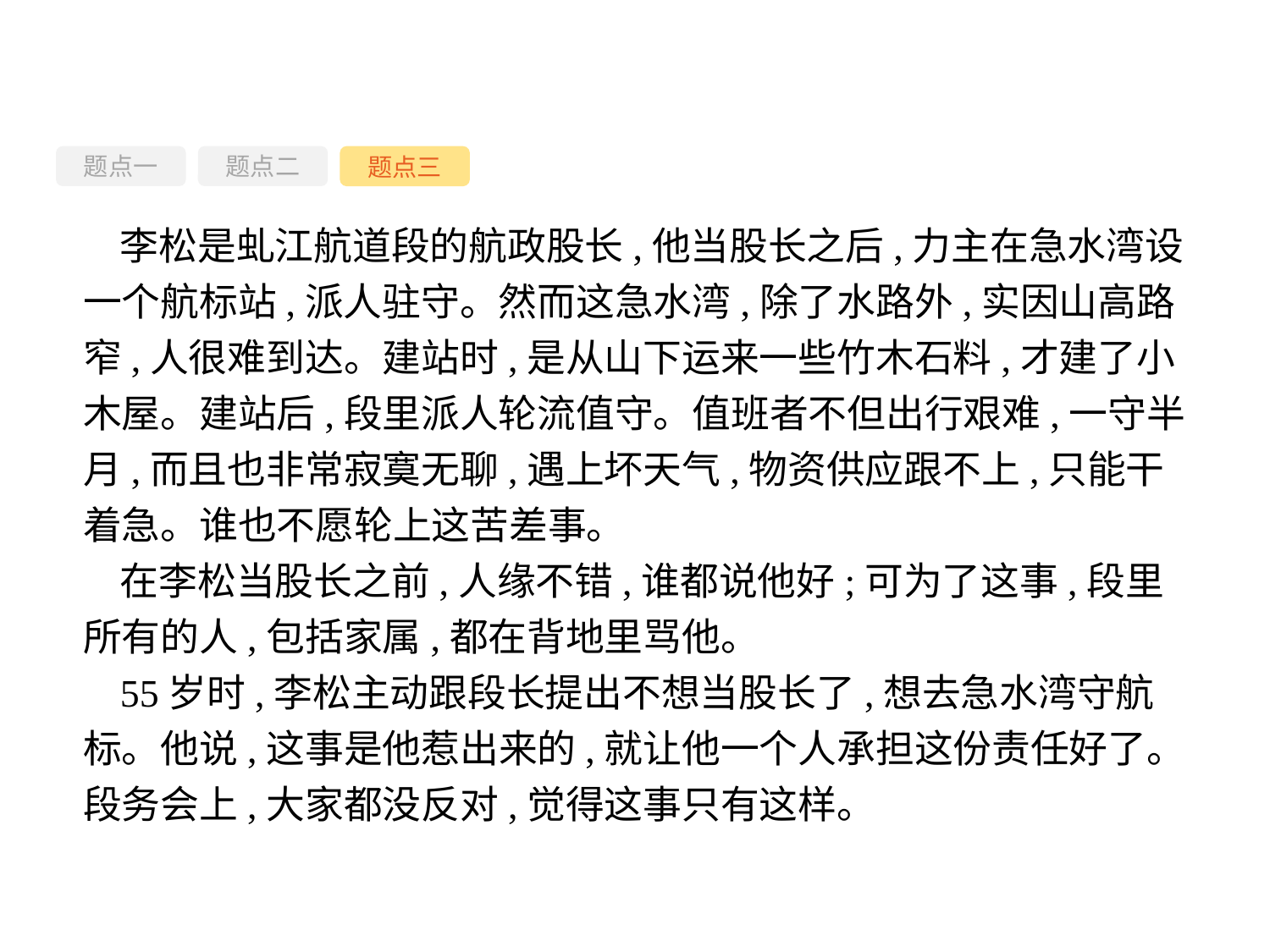

题点一
题点三
题点二
李松是虬江航道段的航政股长,他当股长之后,力主在急水湾设一个航标站,派人驻守。然而这急水湾,除了水路外,实因山高路窄,人很难到达。建站时,是从山下运来一些竹木石料,才建了小木屋。建站后,段里派人轮流值守。值班者不但出行艰难,一守半月,而且也非常寂寞无聊,遇上坏天气,物资供应跟不上,只能干着急。谁也不愿轮上这苦差事。
在李松当股长之前,人缘不错,谁都说他好;可为了这事,段里所有的人,包括家属,都在背地里骂他。
55岁时,李松主动跟段长提出不想当股长了,想去急水湾守航标。他说,这事是他惹出来的,就让他一个人承担这份责任好了。段务会上,大家都没反对,觉得这事只有这样。
-126-